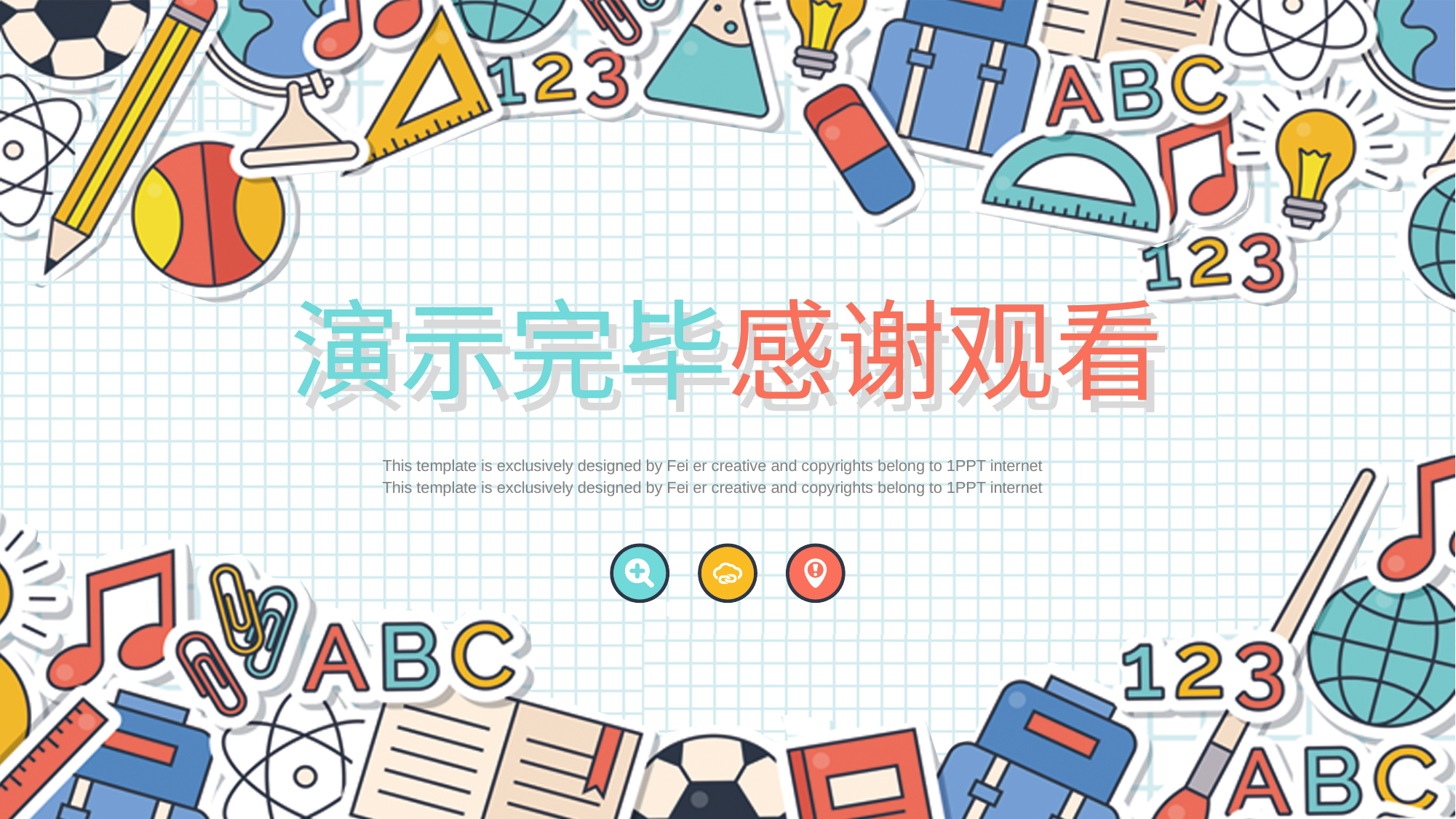

演示完毕感谢观看
演示完毕感谢观看
演示完毕感谢观看
This template is exclusively designed by Fei er creative and copyrights belong to 1PPT internet This template is exclusively designed by Fei er creative and copyrights belong to 1PPT internet